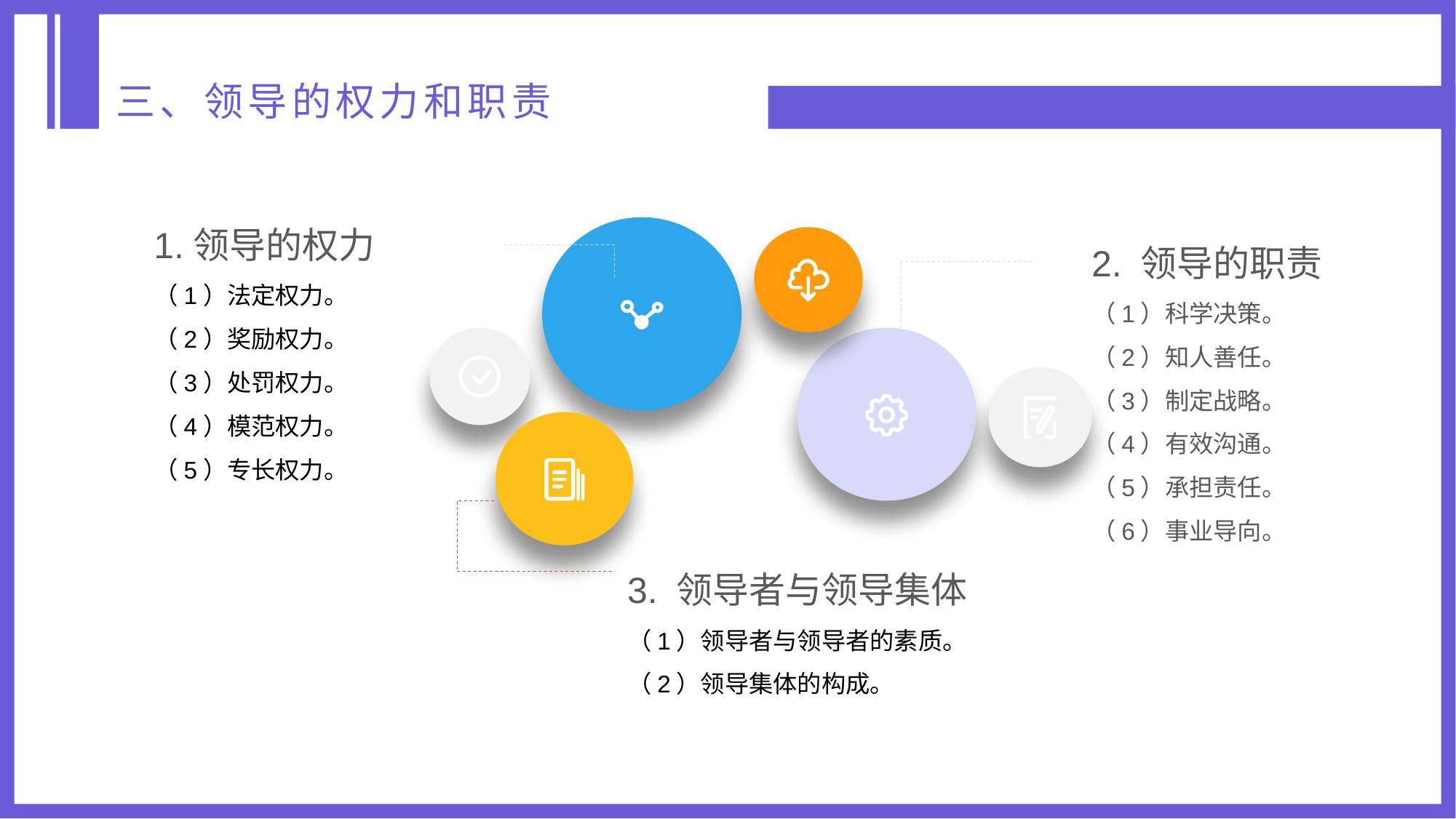

三、领导的权力和职责
1.领导的权力
（1）法定权力。
（2）奖励权力。
（3）处罚权力。
（4）模范权力。
（5）专长权力。

2. 领导的职责
（1）科学决策。
（2）知人善任。
（3）制定战略。
（4）有效沟通。
（5）承担责任。
（6）事业导向。

3. 领导者与领导集体
（1）领导者与领导者的素质。
（2）领导集体的构成。